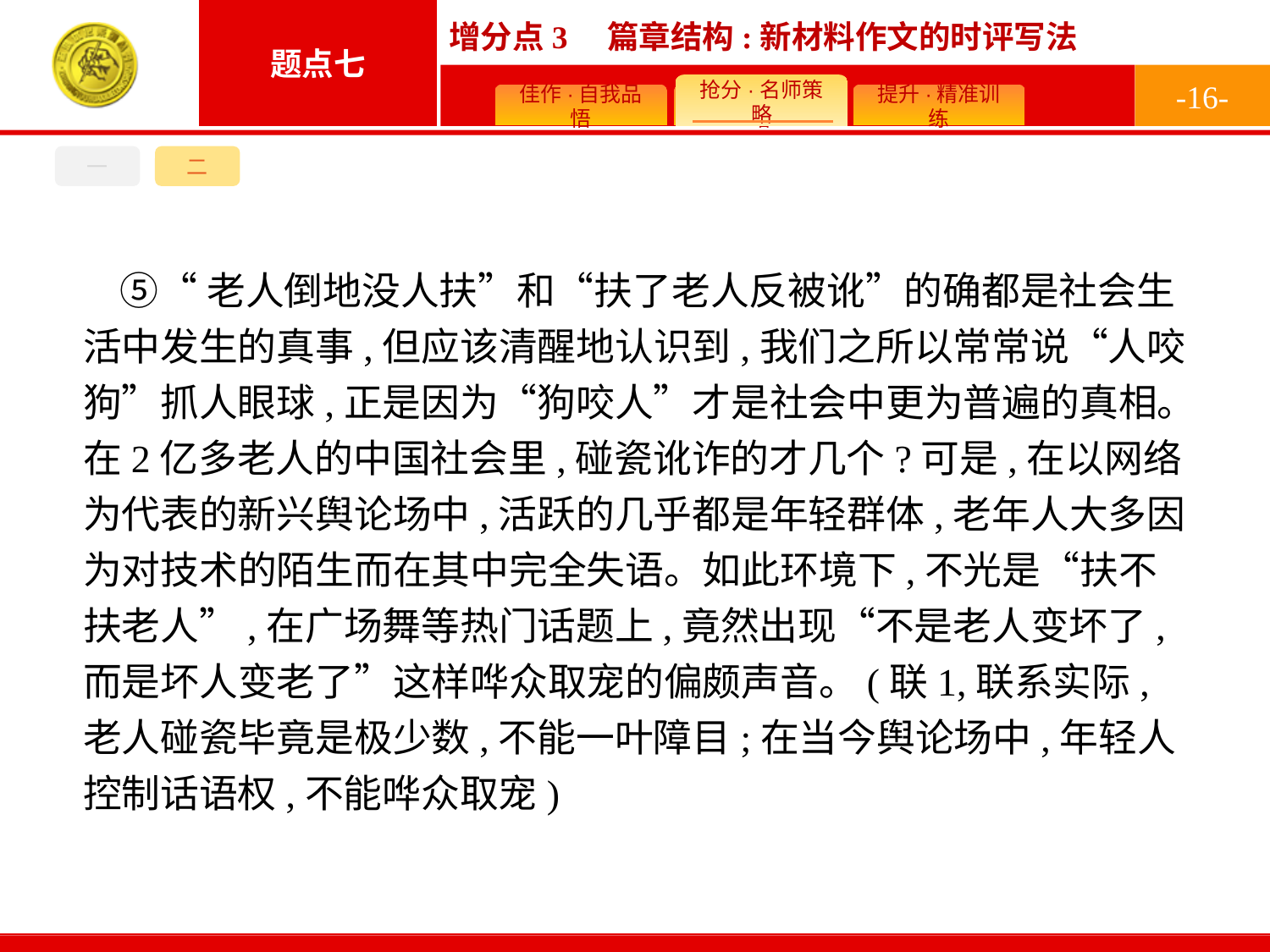

-16-
一
二
⑤“老人倒地没人扶”和“扶了老人反被讹”的确都是社会生活中发生的真事,但应该清醒地认识到,我们之所以常常说“人咬狗”抓人眼球,正是因为“狗咬人”才是社会中更为普遍的真相。在2亿多老人的中国社会里,碰瓷讹诈的才几个?可是,在以网络为代表的新兴舆论场中,活跃的几乎都是年轻群体,老年人大多因为对技术的陌生而在其中完全失语。如此环境下,不光是“扶不扶老人”,在广场舞等热门话题上,竟然出现“不是老人变坏了,而是坏人变老了”这样哗众取宠的偏颇声音。(联1,联系实际,老人碰瓷毕竟是极少数,不能一叶障目;在当今舆论场中,年轻人控制话语权,不能哗众取宠)